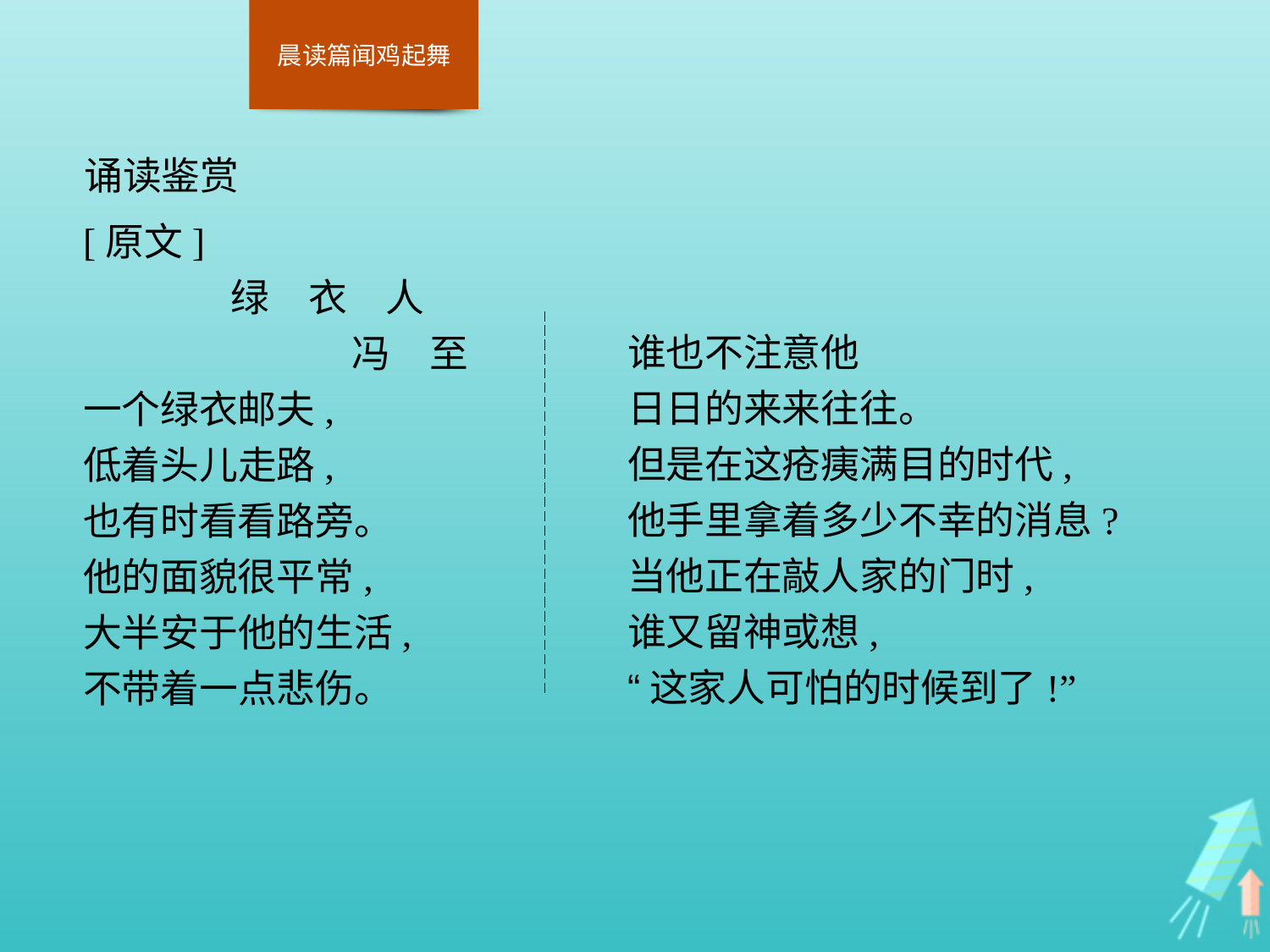

诵读鉴赏
[原文]
绿　衣　人
	冯　至
一个绿衣邮夫,
低着头儿走路,
也有时看看路旁。
他的面貌很平常,
大半安于他的生活,
不带着一点悲伤。
谁也不注意他
日日的来来往往。
但是在这疮痍满目的时代,
他手里拿着多少不幸的消息?
当他正在敲人家的门时,
谁又留神或想,
“这家人可怕的时候到了!”